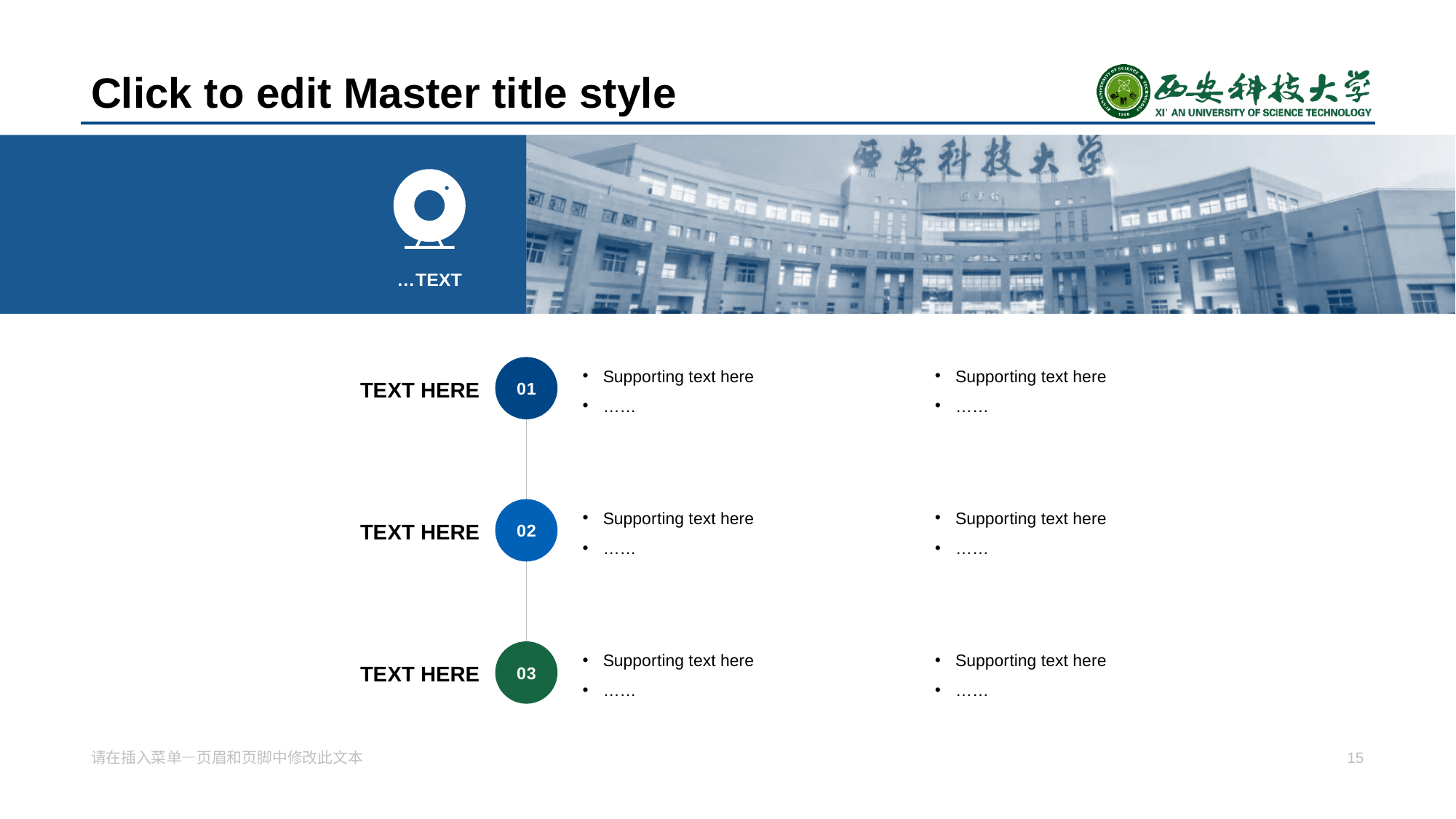

# Click to  edit Master title style

… TEXT
Suppor ting text here
……
Suppor ting text here
……
0 1
TE XT HERE
Suppor ting text here
……
Suppor ting text here
……
0 2
TE XT HERE
Suppor ting text here
……
Suppor ting text here
……
0 3
TE XT HERE
请在插入菜 单—页眉和页脚中修改此文本
15